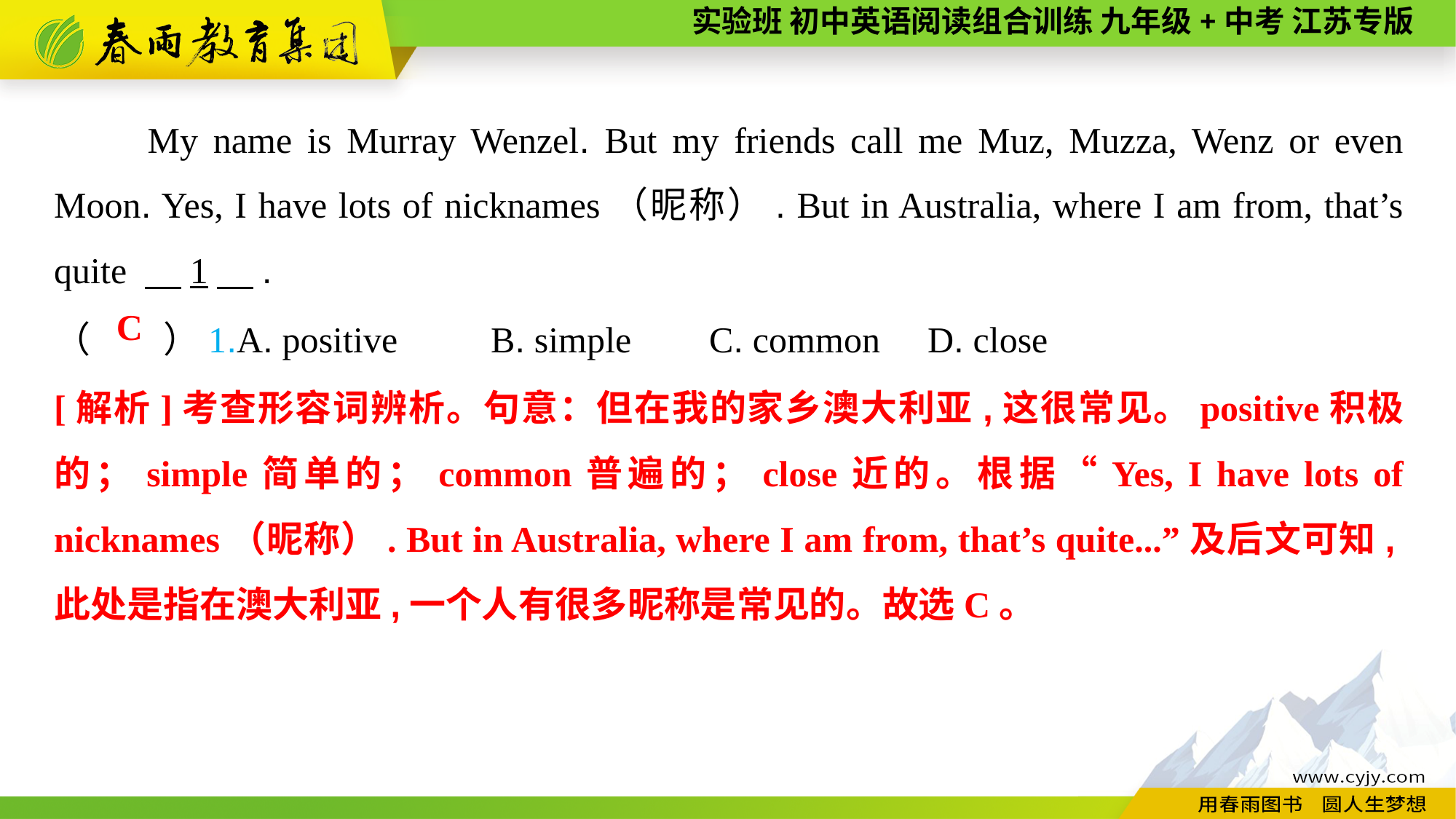

My name is Murray Wenzel. But my friends call me Muz, Muzza, Wenz or even Moon. Yes, I have lots of nicknames（昵称）. But in Australia, where I am from, that’s quite 　1　.
（　　）1.A. positive	B. simple	C. common	D. close
C
[解析]考查形容词辨析。句意：但在我的家乡澳大利亚,这很常见。positive积极的；simple简单的；common普遍的；close近的。根据“Yes, I have lots of nicknames（昵称）. But in Australia, where I am from, that’s quite...”及后文可知,此处是指在澳大利亚,一个人有很多昵称是常见的。故选C。